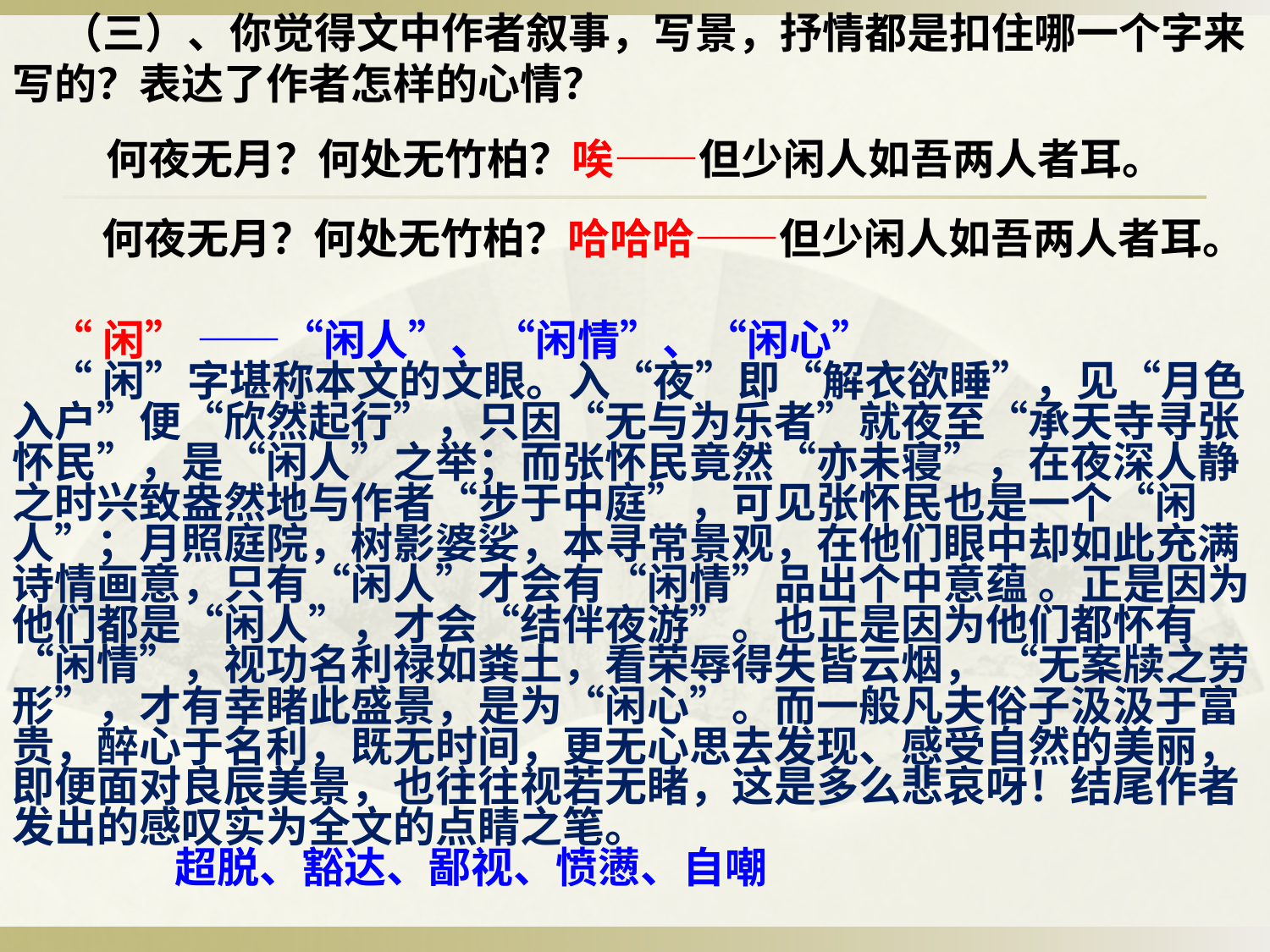

（三）、你觉得文中作者叙事，写景，抒情都是扣住哪一个字来写的？表达了作者怎样的心情？
 何夜无月？何处无竹柏？唉——但少闲人如吾两人者耳。
何夜无月？何处无竹柏？哈哈哈——但少闲人如吾两人者耳。
    “闲” ——“闲人”、“闲情”、“闲心”
    “闲”字堪称本文的文眼。入“夜”即“解衣欲睡”，见“月色入户”便“欣然起行”，只因“无与为乐者”就夜至“承天寺寻张怀民”，是“闲人”之举；而张怀民竟然“亦未寝”，在夜深人静之时兴致盎然地与作者“步于中庭”，可见张怀民也是一个“闲人”；月照庭院，树影婆娑，本寻常景观，在他们眼中却如此充满诗情画意，只有“闲人”才会有“闲情”品出个中意蕴 。正是因为他们都是“闲人”，才会“结伴夜游”。也正是因为他们都怀有“闲情”，视功名利禄如粪土，看荣辱得失皆云烟， “无案牍之劳形”，才有幸睹此盛景，是为“闲心”。而一般凡夫俗子汲汲于富贵，醉心于名利，既无时间，更无心思去发现、感受自然的美丽，即便面对良辰美景，也往往视若无睹，这是多么悲哀呀！结尾作者发出的感叹实为全文的点睛之笔。
                超脱、豁达、鄙视、愤懑、自嘲